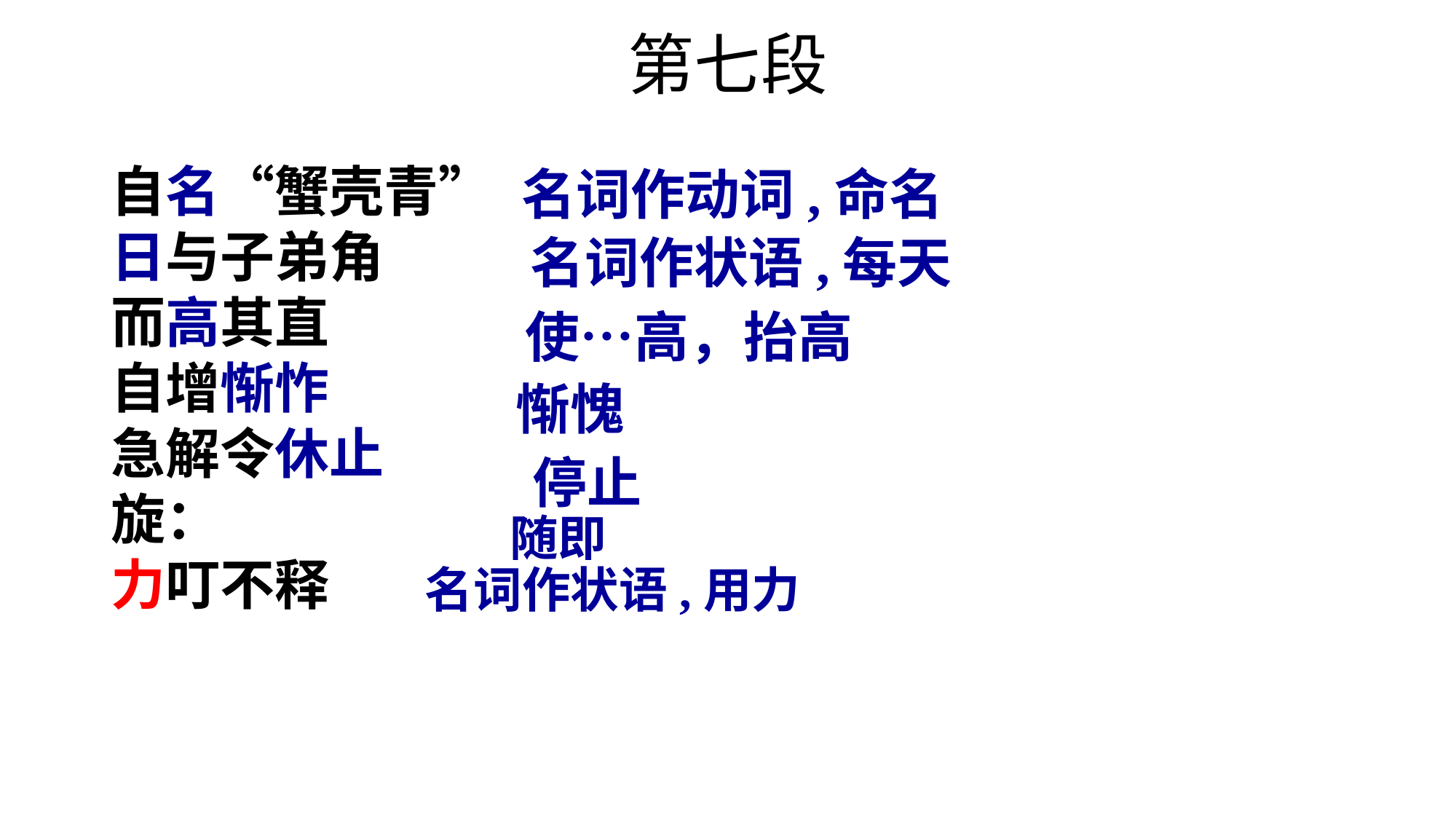

# 第七段
自名“蟹壳青”
日与子弟角
而高其直
自增惭怍
急解令休止
旋：
力叮不释

名词作动词,命名
名词作状语,每天
使…高，抬高
惭愧
停止
随即
名词作状语,用力